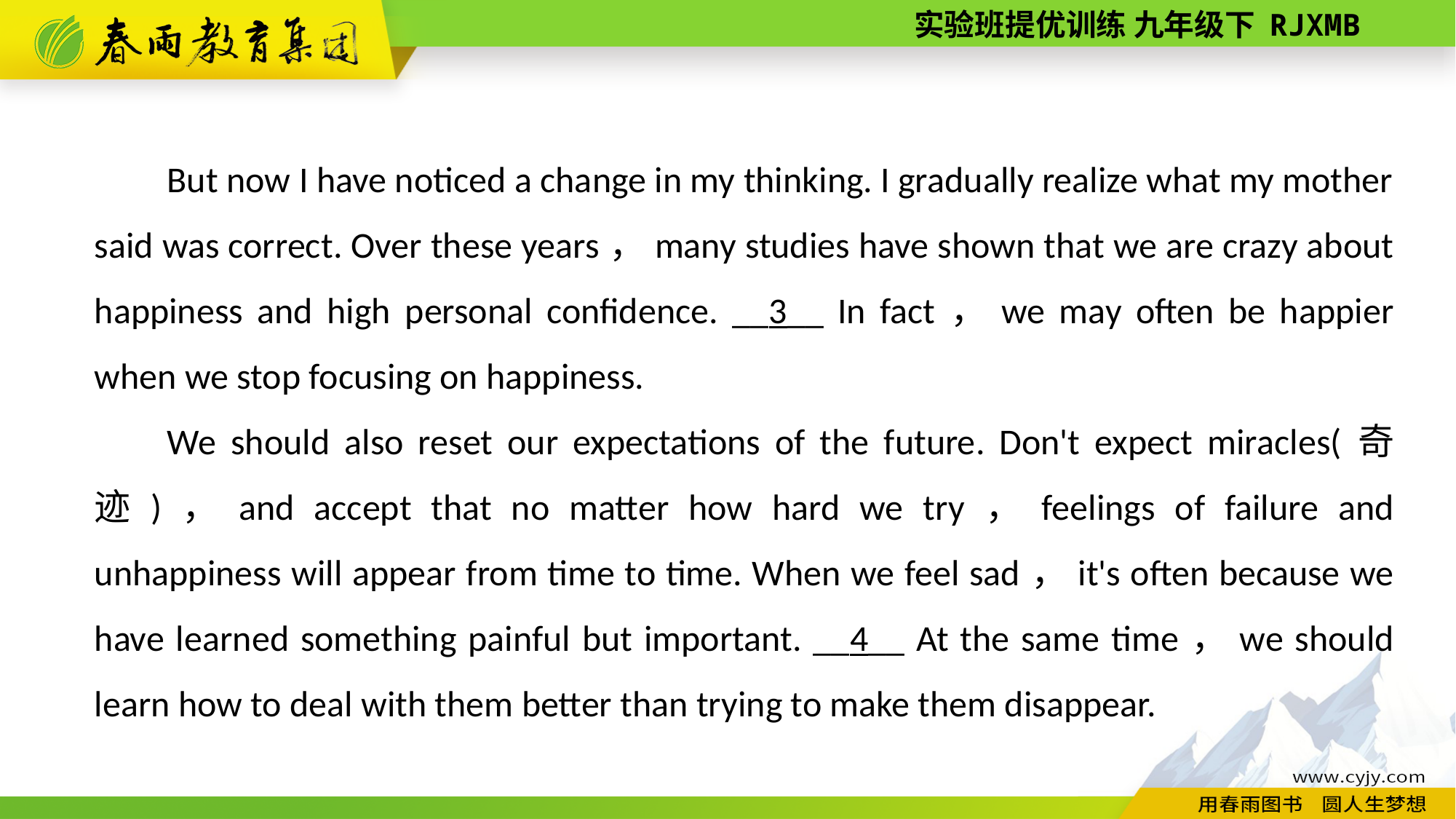

But now I have noticed a change in my thinking. I gradually realize what my mother said was correct. Over these years，many studies have shown that we are crazy about happiness and high personal confidence. __3__ In fact，we may often be happier when we stop focusing on happiness.
We should also reset our expectations of the future. Don't expect miracles(奇迹)，and accept that no matter how hard we try，feelings of failure and unhappiness will appear from time to time. When we feel sad，it's often because we have learned something painful but important. __4__ At the same time，we should learn how to deal with them better than trying to make them disappear.